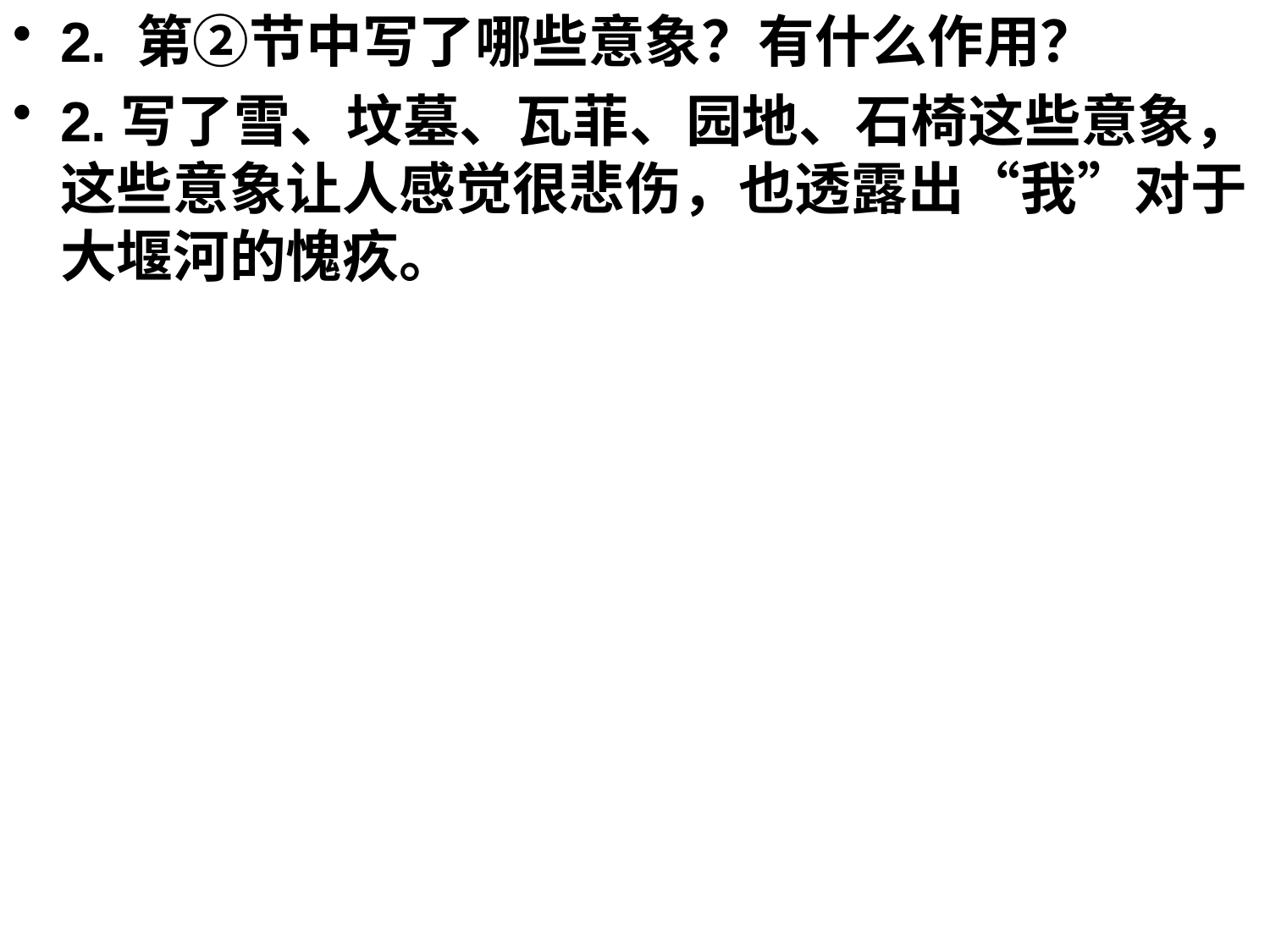

2. 第②节中写了哪些意象？有什么作用？
2.写了雪、坟墓、瓦菲、园地、石椅这些意象，这些意象让人感觉很悲伤，也透露出“我”对于大堰河的愧疚。